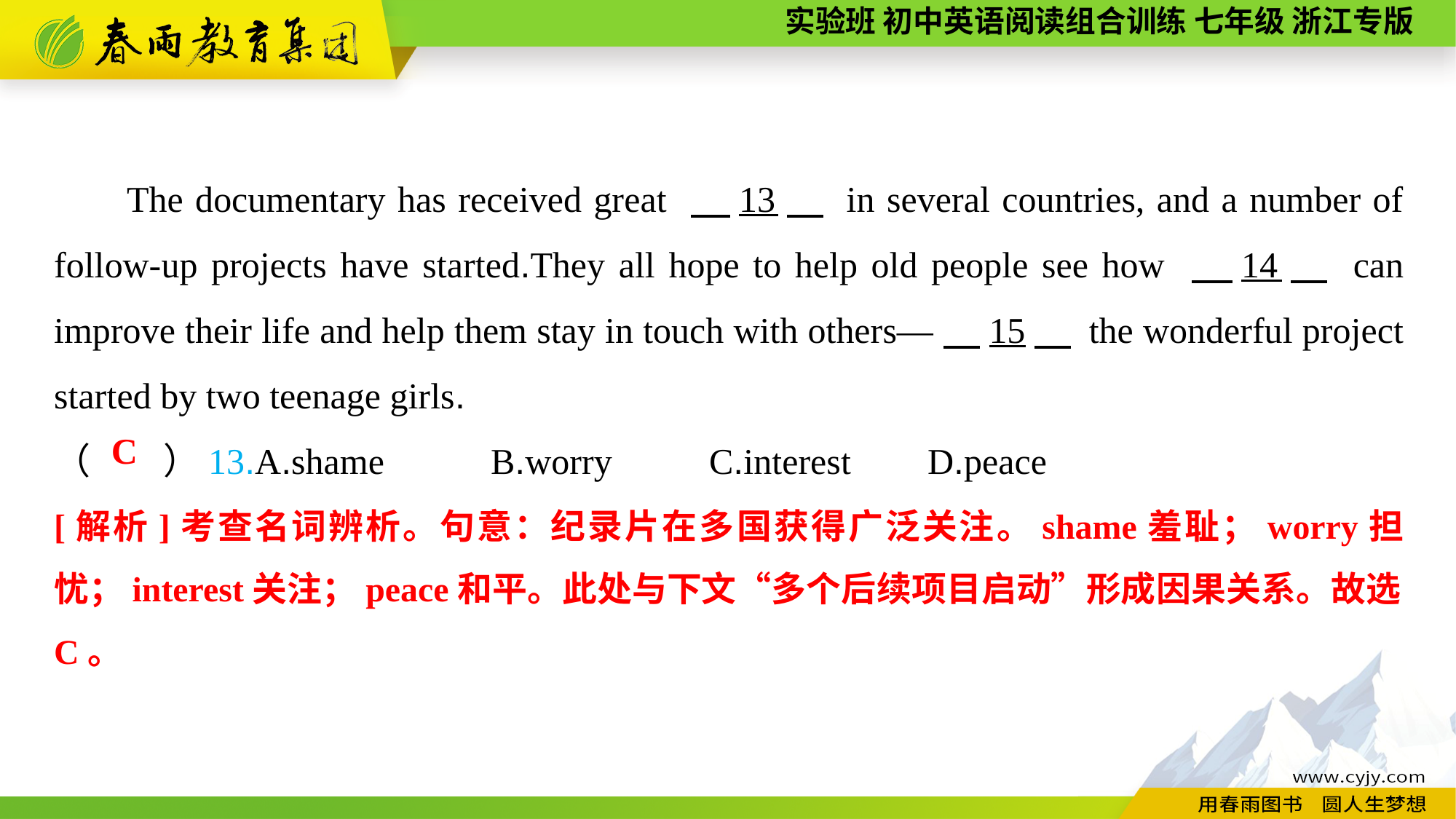

The documentary has received great 　13　 in several countries, and a number of follow-up projects have started.They all hope to help old people see how 　14　 can improve their life and help them stay in touch with others—　15　 the wonderful project started by two teenage girls.
（　　）13.A.shame	B.worry	C.interest	D.peace
C
[解析]考查名词辨析。句意：纪录片在多国获得广泛关注。shame羞耻；worry担忧；interest关注；peace和平。此处与下文“多个后续项目启动”形成因果关系。故选C。